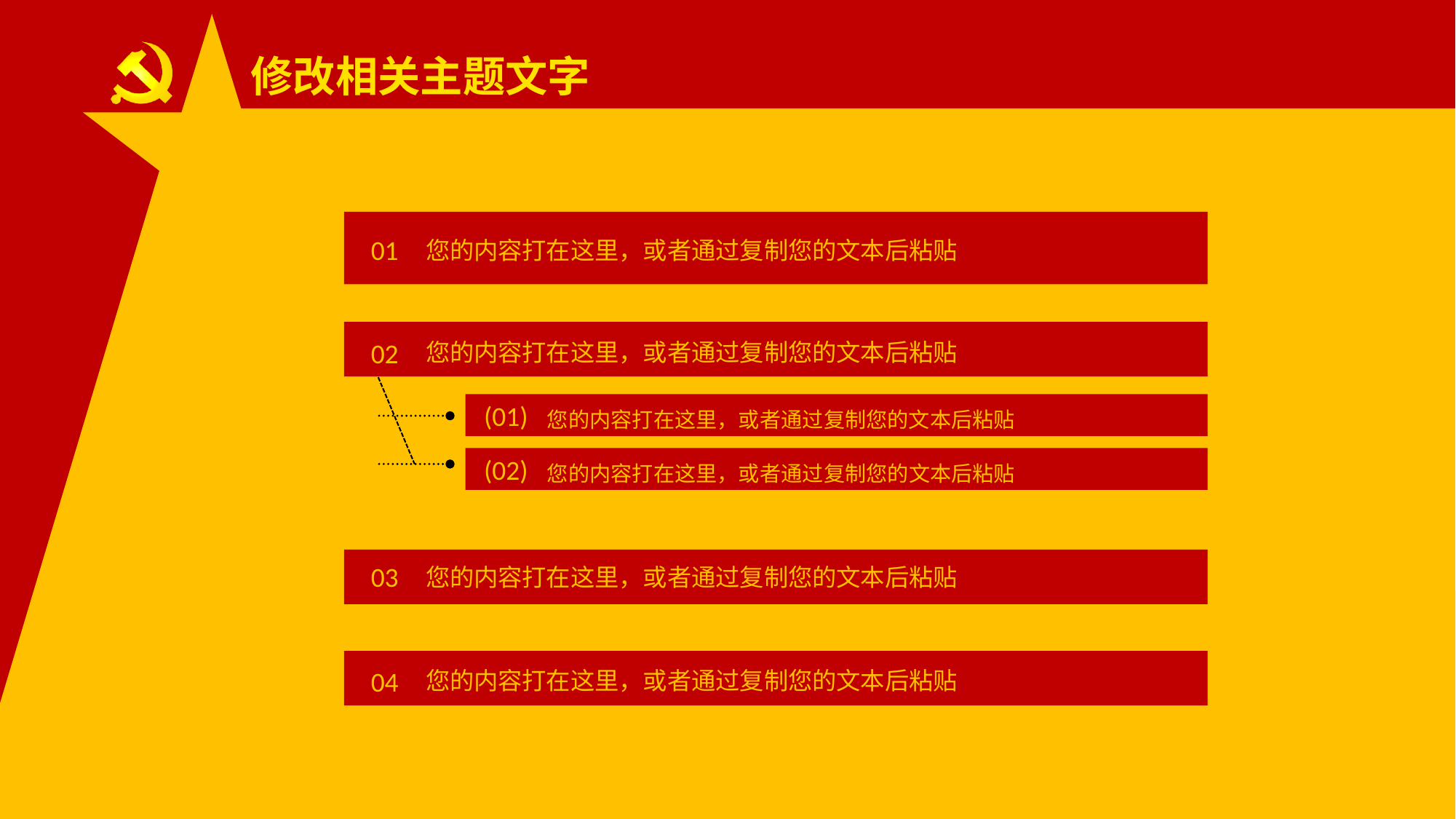

修改相关主题文字

01
您的内容打在这里，或者通过复制您的文本后粘贴

您的内容打在这里，或者通过复制您的文本后粘贴
02

(01)

您的内容打在这里，或者通过复制您的文本后粘贴
(02)

您的内容打在这里，或者通过复制您的文本后粘贴

03
您的内容打在这里，或者通过复制您的文本后粘贴

04
您的内容打在这里，或者通过复制您的文本后粘贴